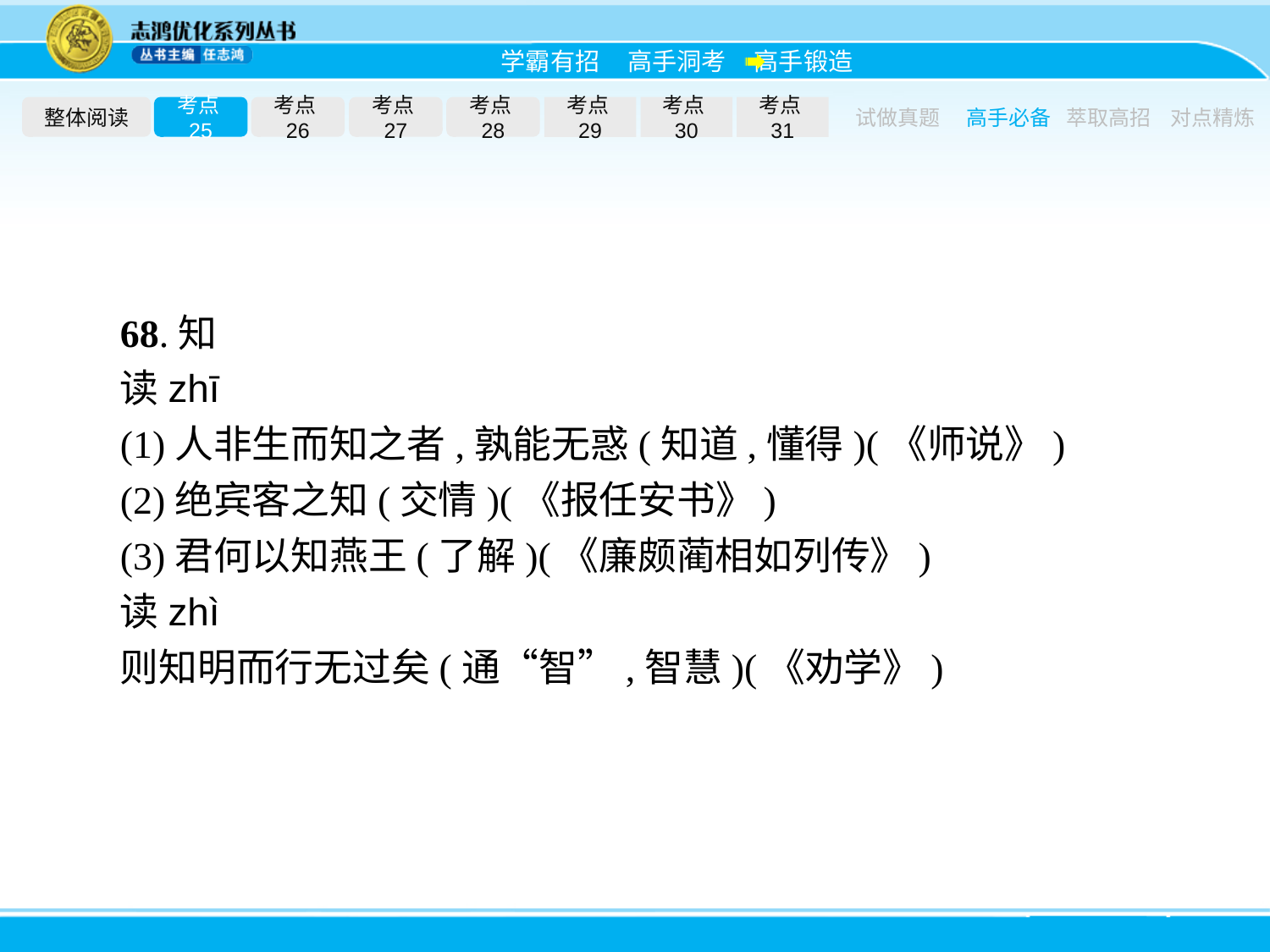

整体阅读
考点25
考点26
考点27
考点28
考点29
考点30
考点31
试做真题
高手必备
萃取高招
对点精炼
68.知
读zhī
(1)人非生而知之者,孰能无惑(知道,懂得)(《师说》)
(2)绝宾客之知(交情)(《报任安书》)
(3)君何以知燕王(了解)(《廉颇蔺相如列传》)
读zhì
则知明而行无过矣(通“智”,智慧)(《劝学》)